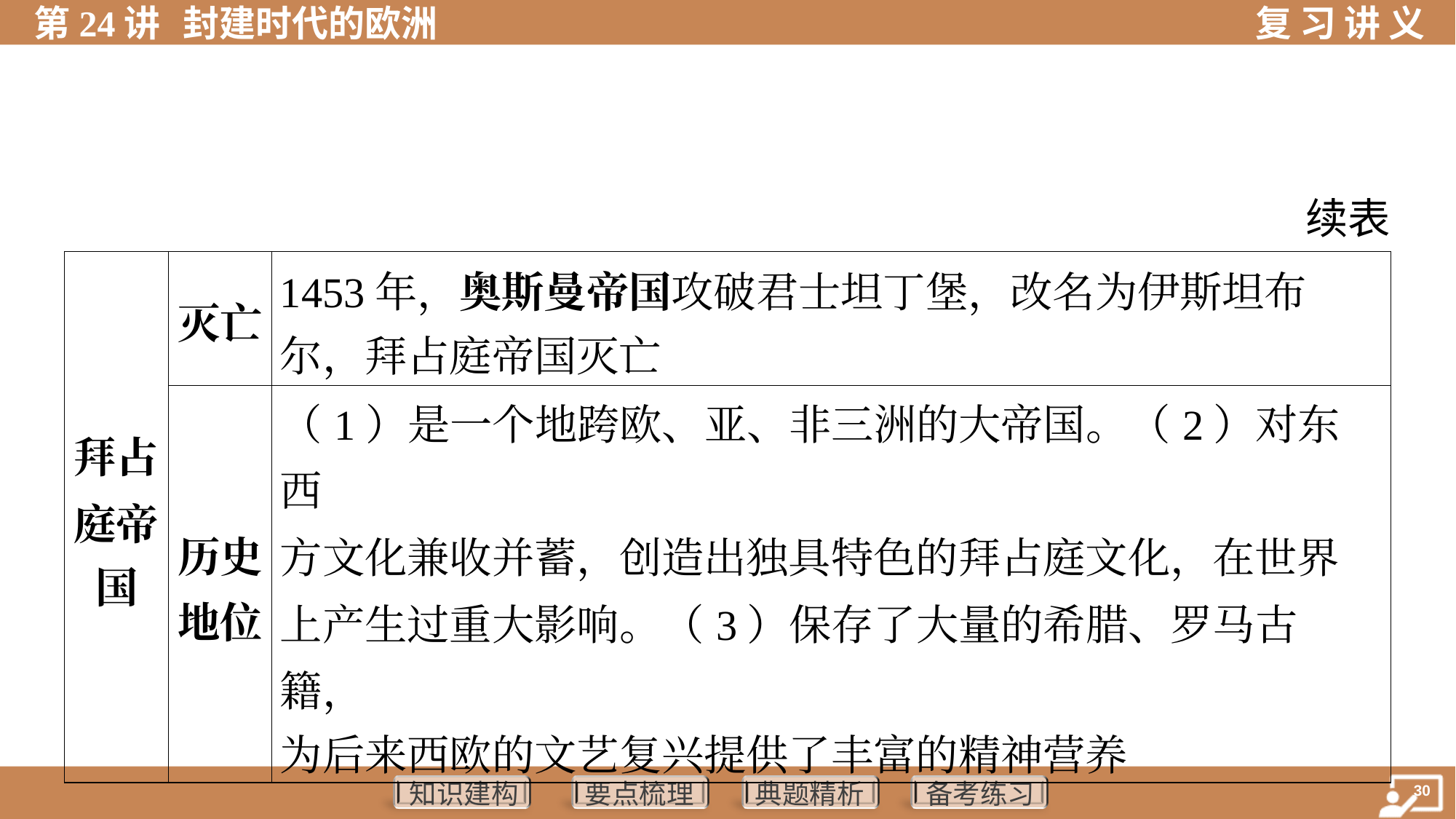

续表
| 拜占 庭帝 国 | 灭亡 | 1453年，奥斯曼帝国攻破君士坦丁堡，改名为伊斯坦布 尔，拜占庭帝国灭亡 |  |
| --- | --- | --- | --- |
|  | 历史 地位 | （1）是一个地跨欧、亚、非三洲的大帝国。（2）对东西 方文化兼收并蓄，创造出独具特色的拜占庭文化，在世界 上产生过重大影响。（3）保存了大量的希腊、罗马古籍， 为后来西欧的文艺复兴提供了丰富的精神营养 |  |